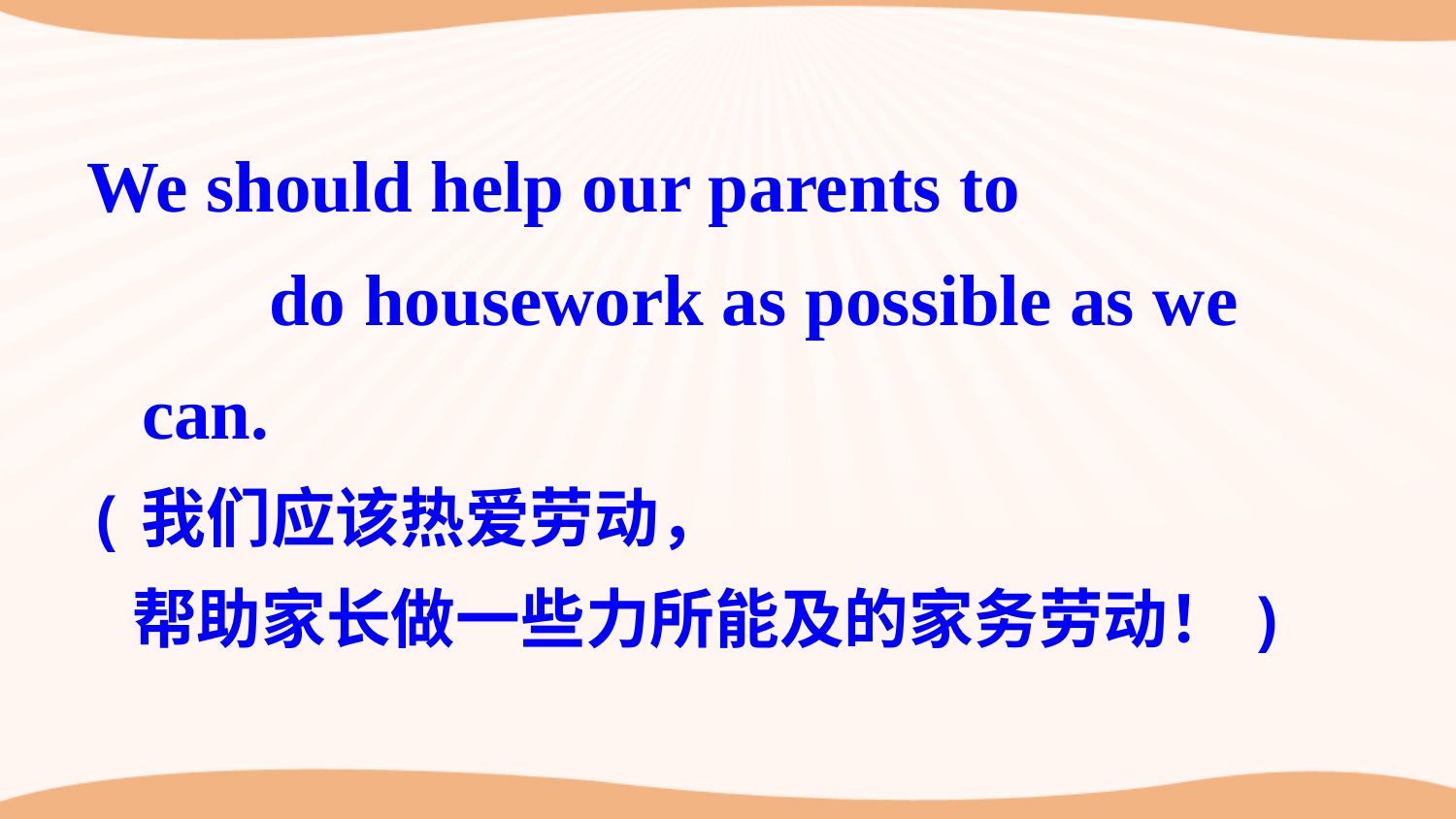

We should help our parents to
          do housework as possible as we can.
(我们应该热爱劳动，
  帮助家长做一些力所能及的家务劳动！)